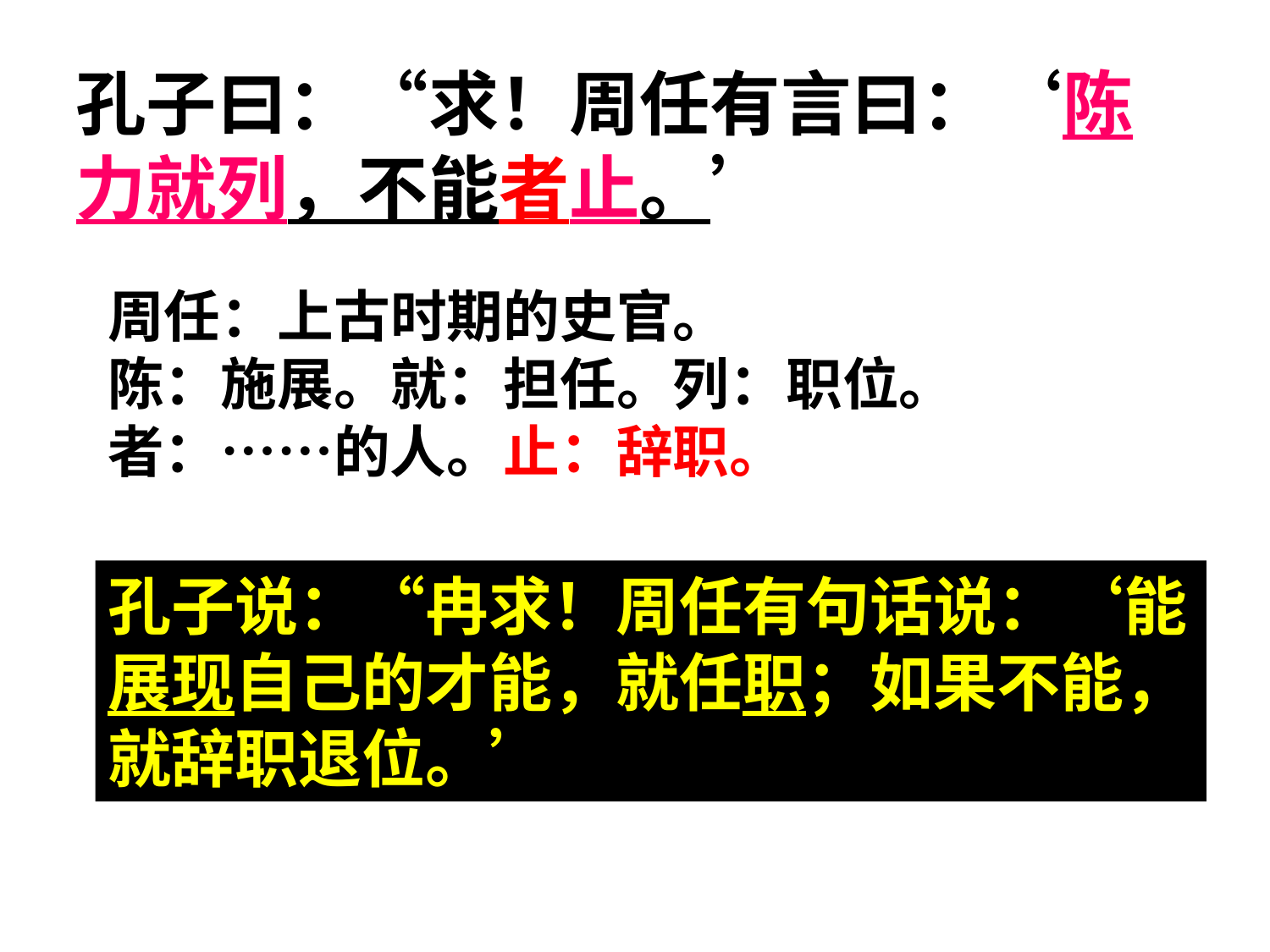

孔子曰：“求！周任有言曰：‘陈力就列，不能者止。’

周任：上古时期的史官。
陈：施展。就：担任。列：职位。
者：……的人。止：辞职。
孔子说：“冉求！周任有句话说：‘能展现自己的才能，就任职；如果不能，就辞职退位。’